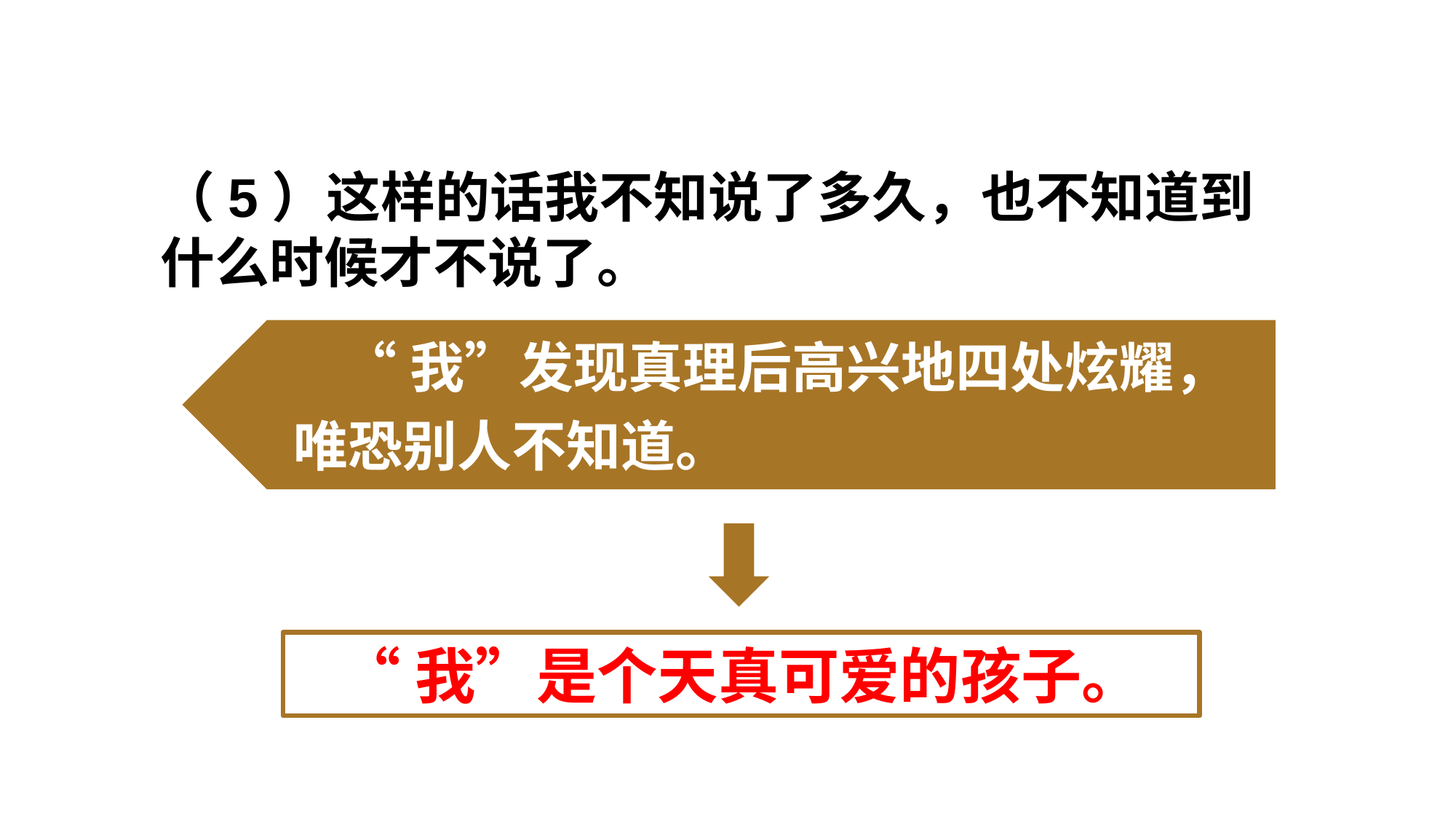

（5）这样的话我不知说了多久，也不知道到什么时候才不说了。
    “我”发现真理后高兴地四处炫耀，唯恐别人不知道。

“我”是个天真可爱的孩子。